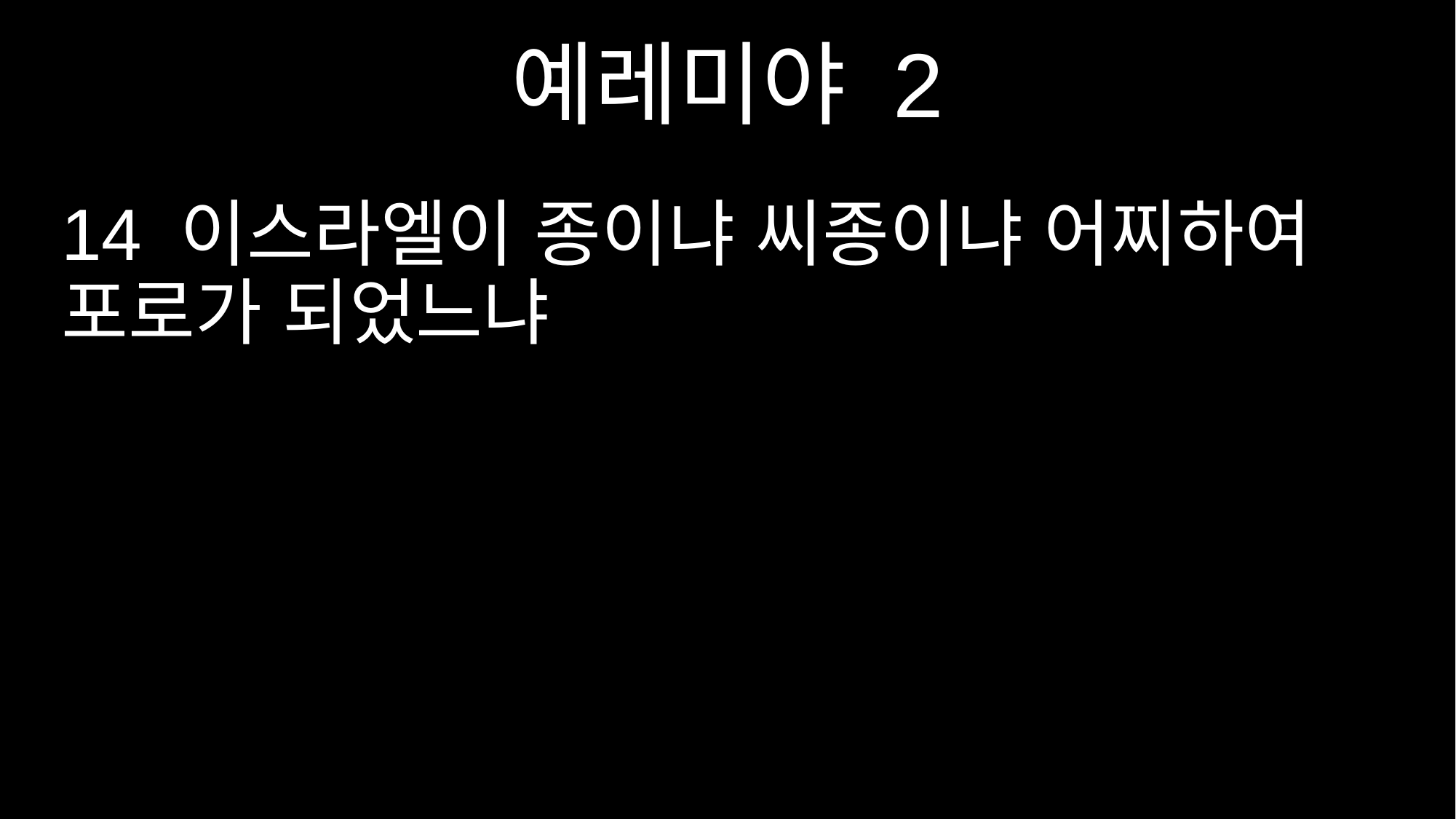

예레미야 2
14 이스라엘이 종이냐 씨종이냐 어찌하여 포로가 되었느냐